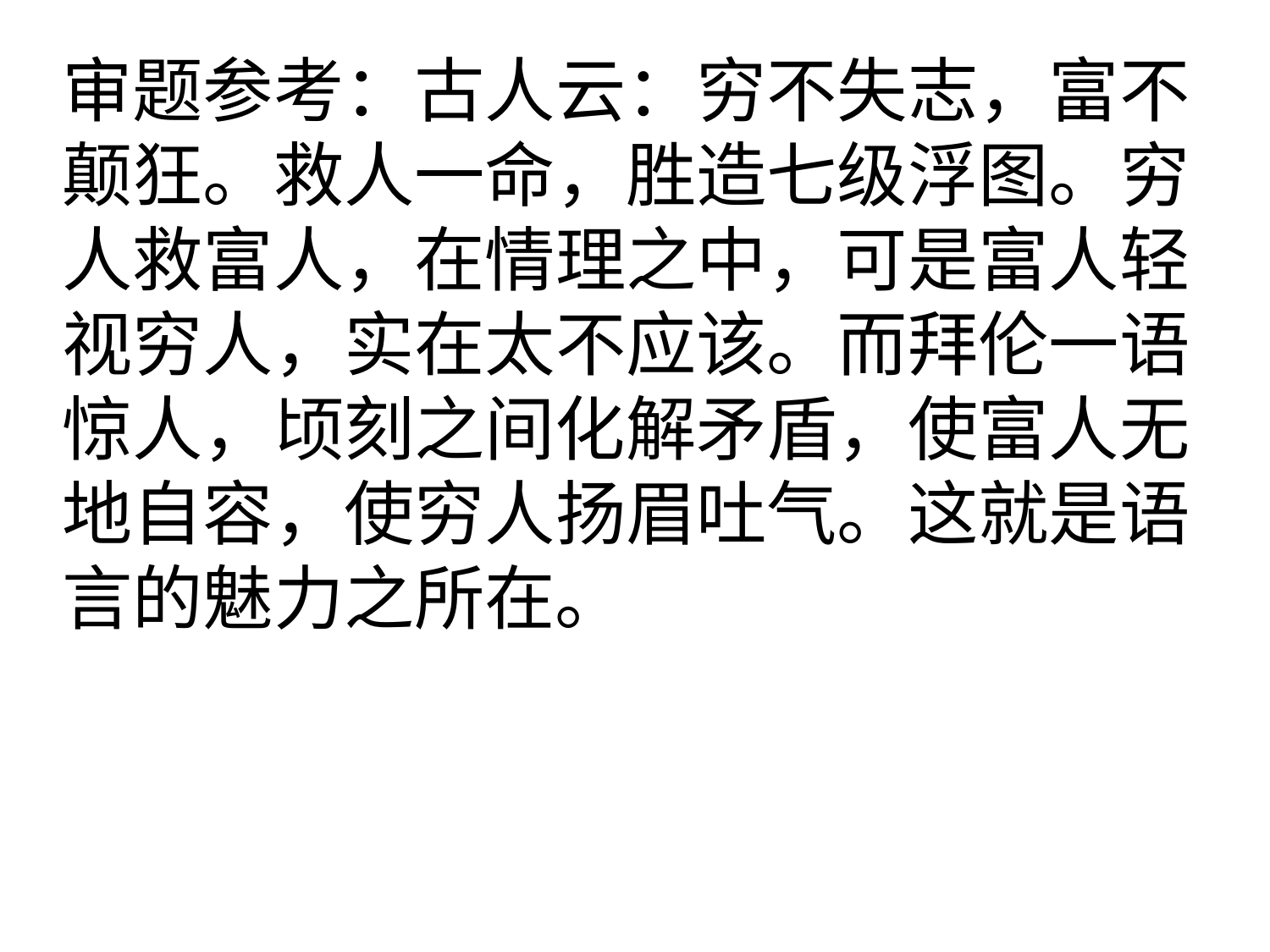

审题参考：古人云：穷不失志，富不颠狂。救人一命，胜造七级浮图。穷人救富人，在情理之中，可是富人轻视穷人，实在太不应该。而拜伦一语惊人，顷刻之间化解矛盾，使富人无地自容，使穷人扬眉吐气。这就是语言的魅力之所在。